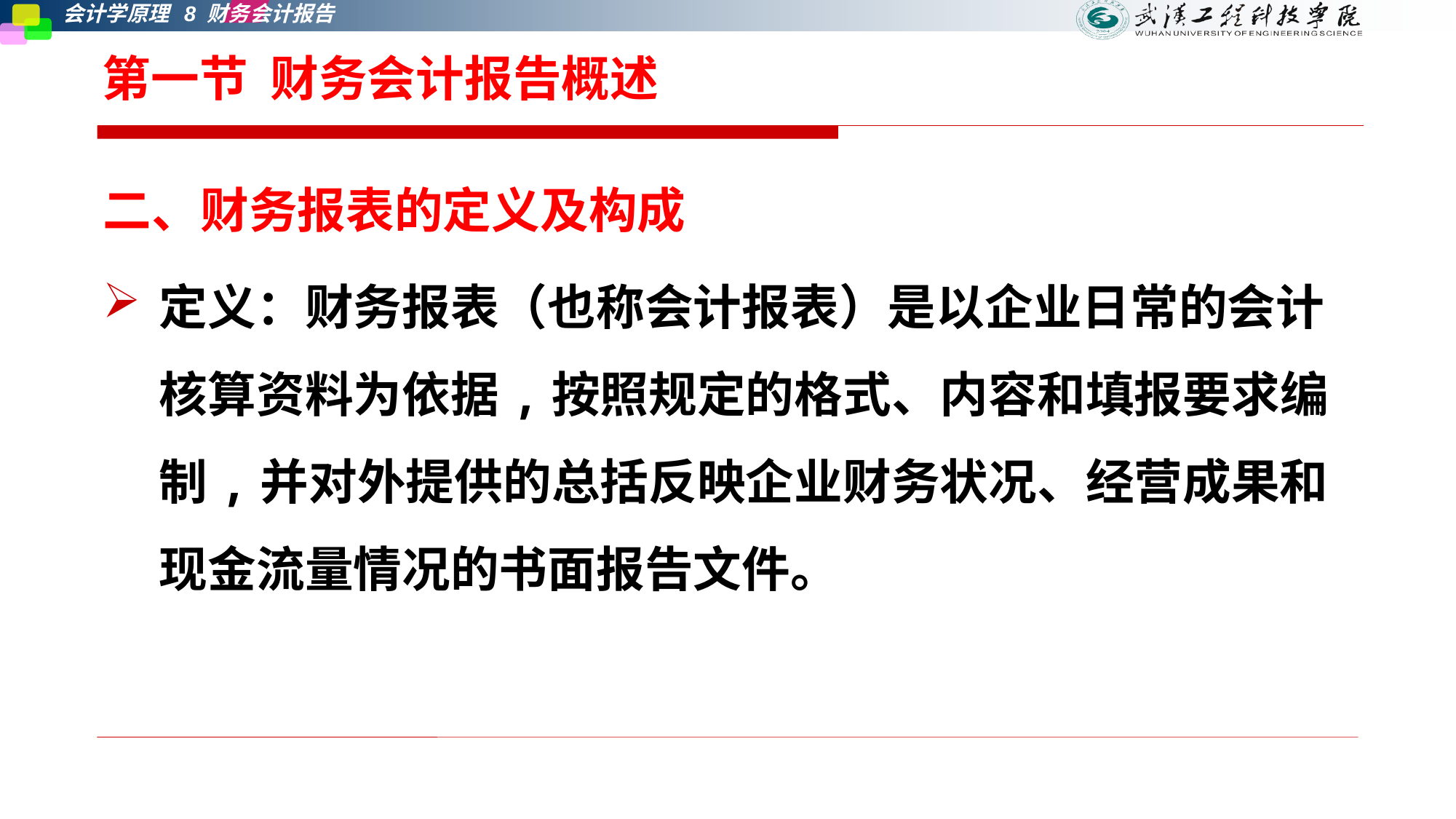

# 第一节  财务会计报告概述
二、财务报表的定义及构成
定义：财务报表（也称会计报表）是以企业日常的会计核算资料为依据,按照规定的格式、内容和填报要求编制,并对外提供的总括反映企业财务状况、经营成果和现金流量情况的书面报告文件。